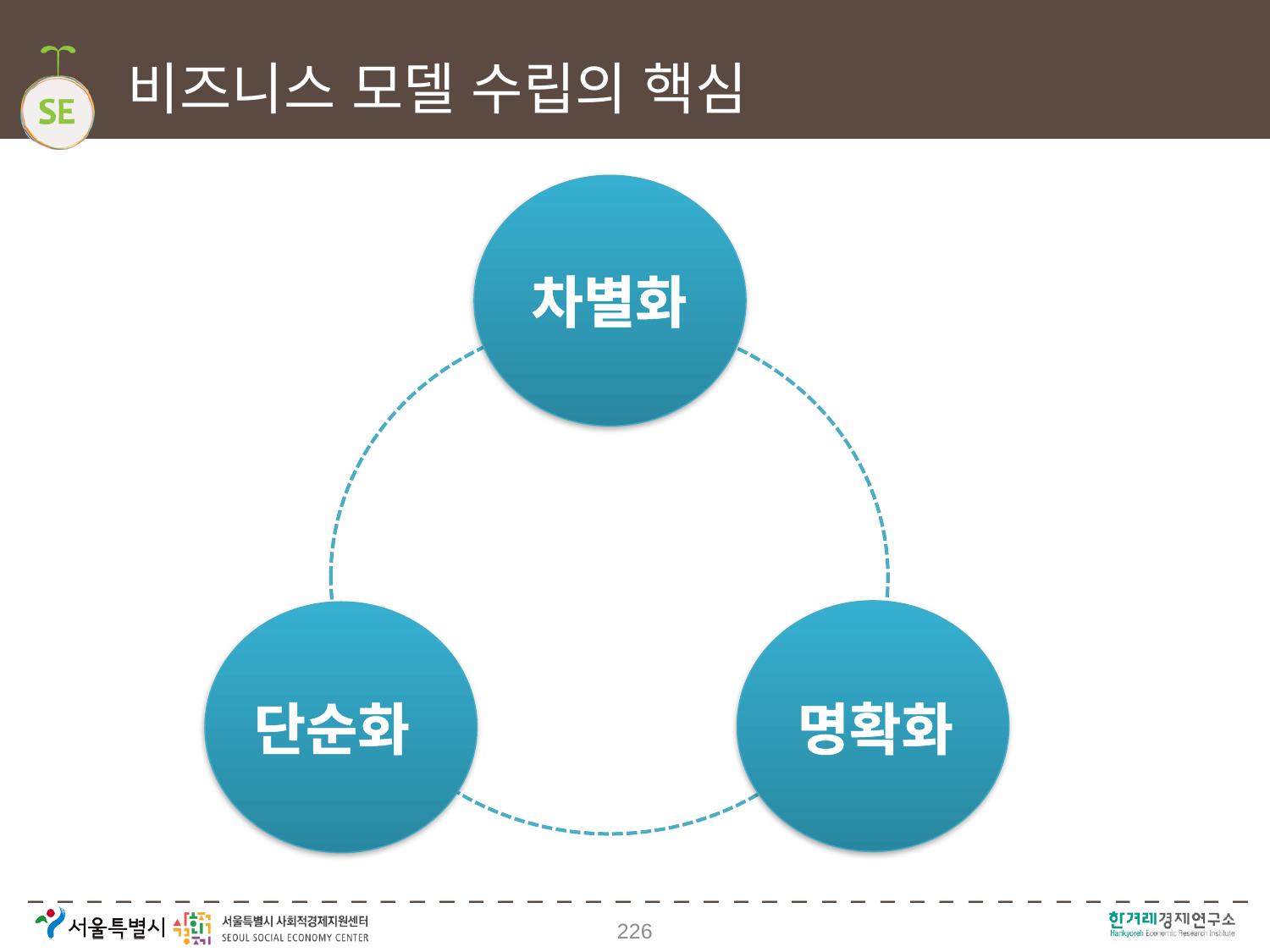

# 비즈니스 모델 수립의 핵심

차별화

단순화
명확화
226